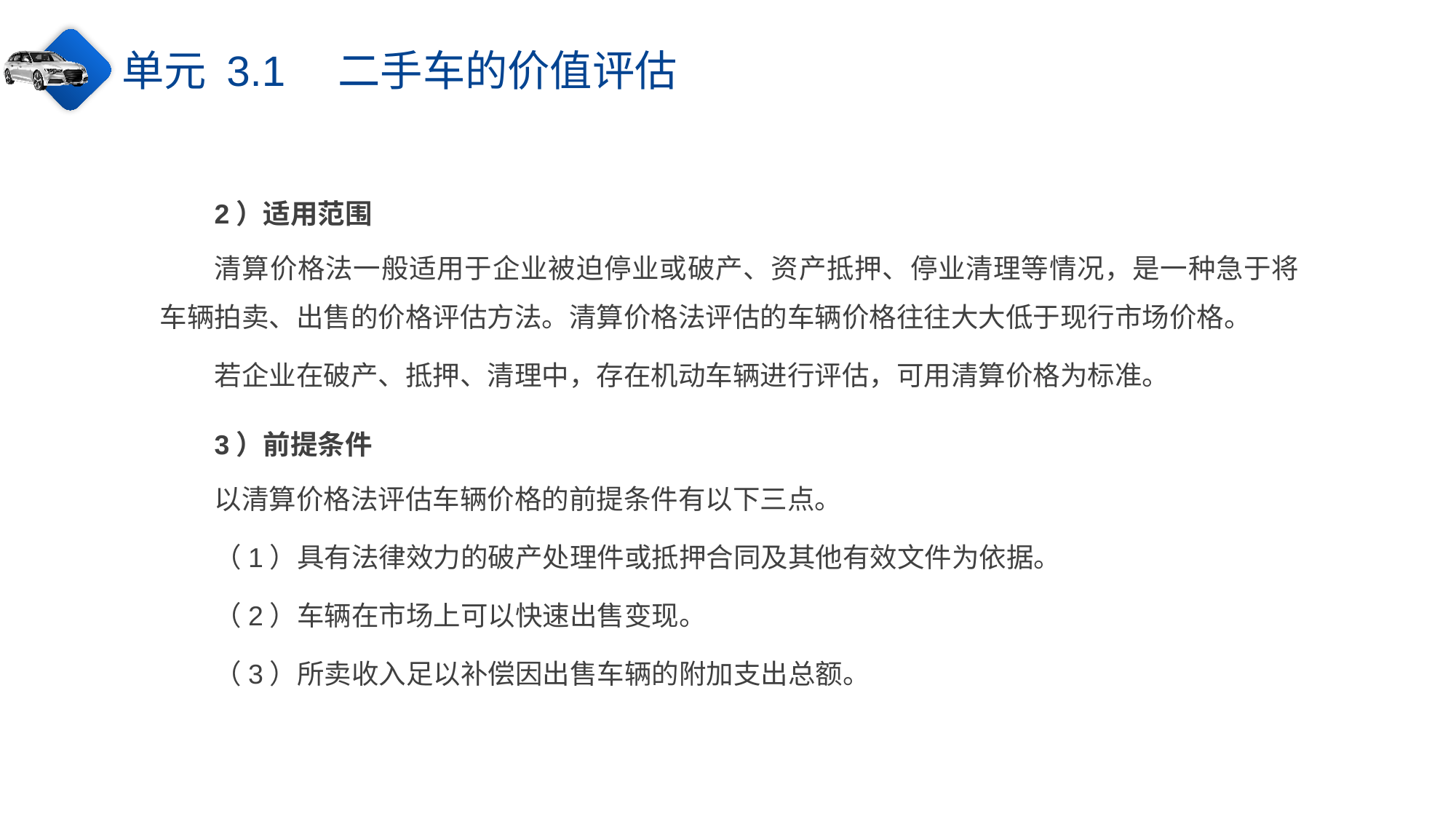

单元 3.1　二手车的价值评估
2）适用范围
清算价格法一般适用于企业被迫停业或破产、资产抵押、停业清理等情况，是一种急于将车辆拍卖、出售的价格评估方法。清算价格法评估的车辆价格往往大大低于现行市场价格。
若企业在破产、抵押、清理中，存在机动车辆进行评估，可用清算价格为标准。
3）前提条件
以清算价格法评估车辆价格的前提条件有以下三点。
（1）具有法律效力的破产处理件或抵押合同及其他有效文件为依据。
（2）车辆在市场上可以快速出售变现。
（3）所卖收入足以补偿因出售车辆的附加支出总额。